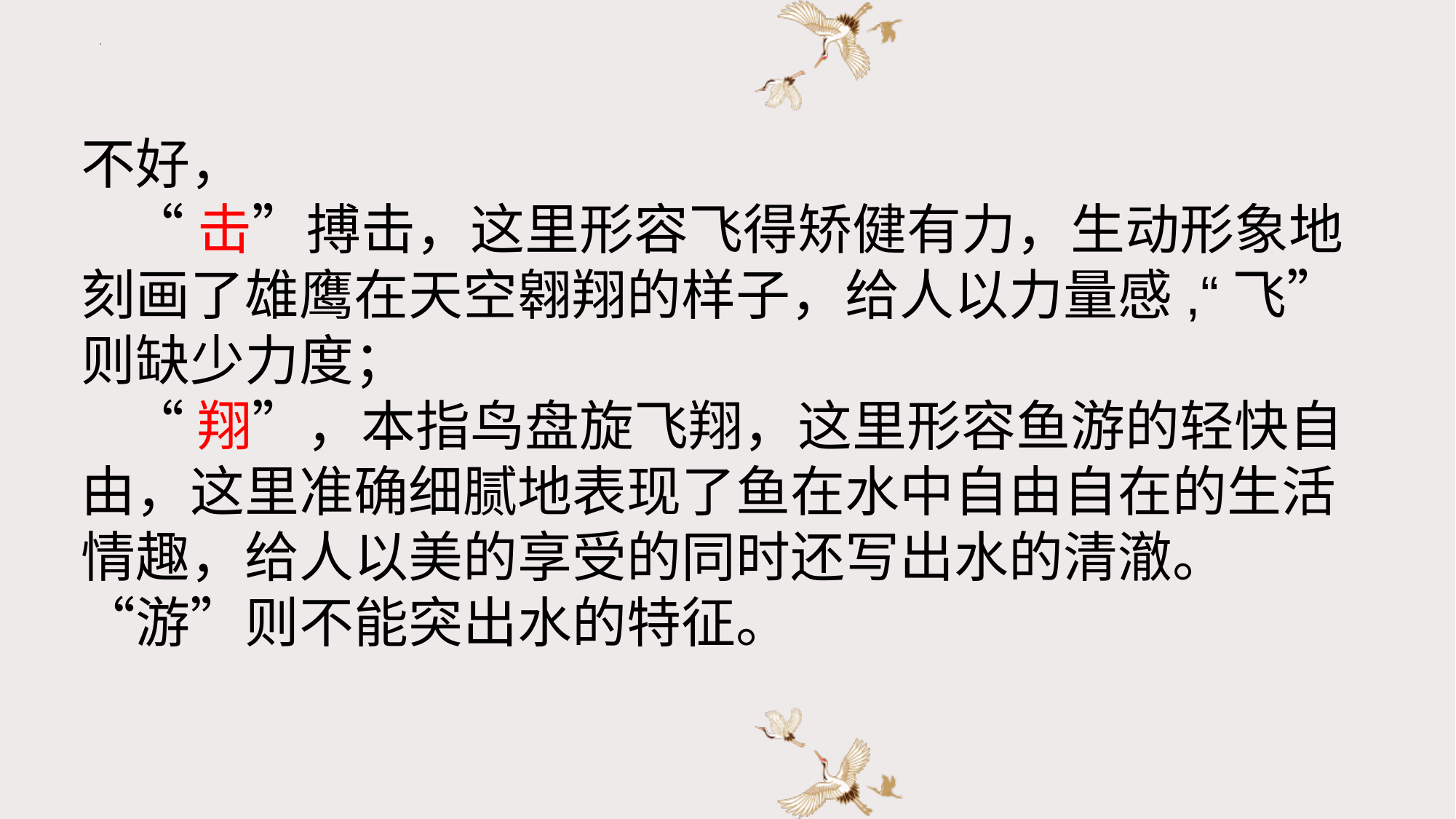

不好，
    “击”搏击，这里形容飞得矫健有力，生动形象地刻画了雄鹰在天空翱翔的样子，给人以力量感,“飞”则缺少力度；
    “翔”，本指鸟盘旋飞翔，这里形容鱼游的轻快自由，这里准确细腻地表现了鱼在水中自由自在的生活情趣，给人以美的享受的同时还写出水的清澈。“游”则不能突出水的特征。